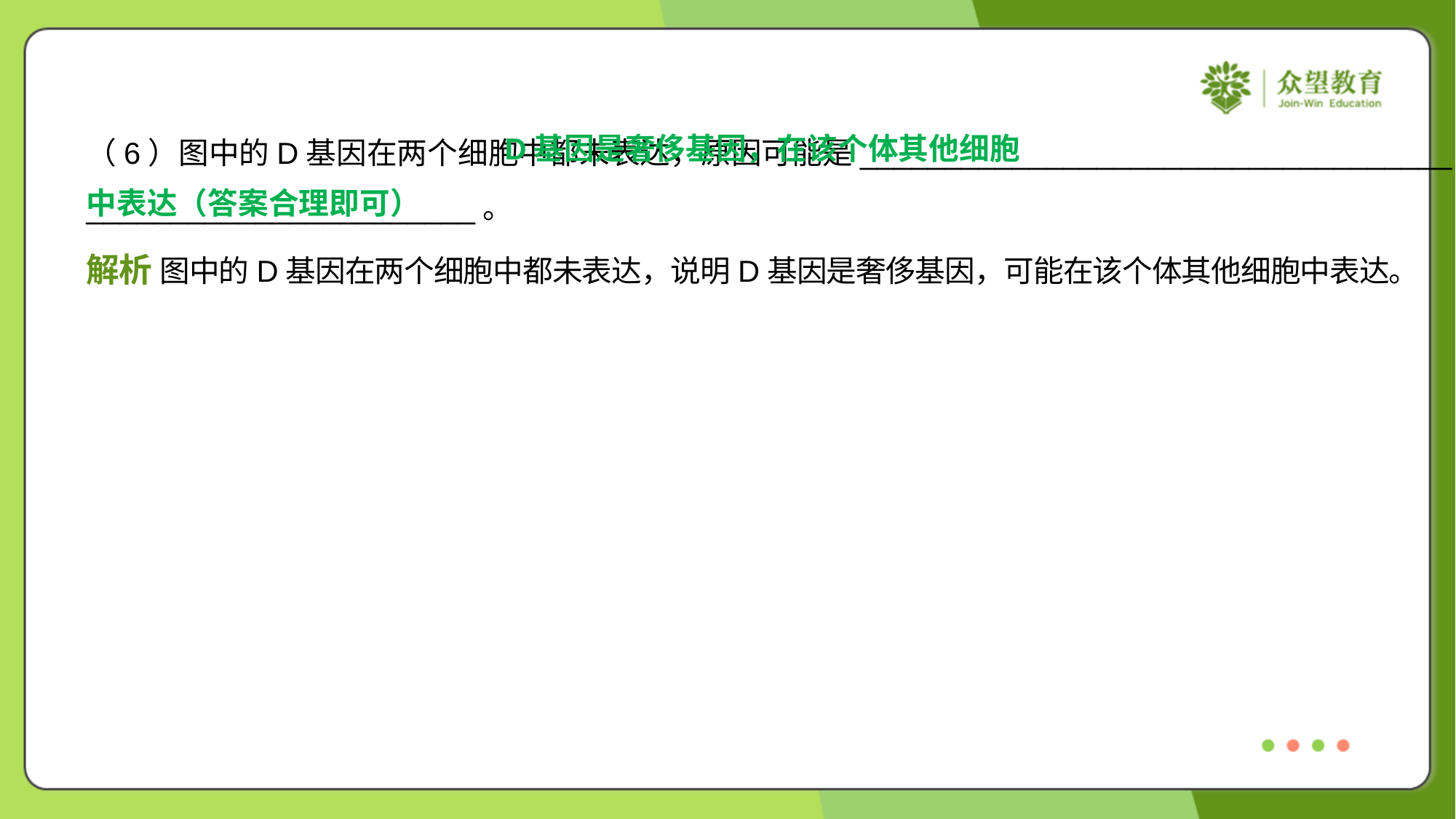

D基因是奢侈基因，在该个体其他细胞
中表达（答案合理即可）
（6）图中的D基因在两个细胞中都未表达，原因可能是___________________________________
_______________________。
解析 图中的D基因在两个细胞中都未表达，说明D基因是奢侈基因，可能在该个体其他细胞中表达。